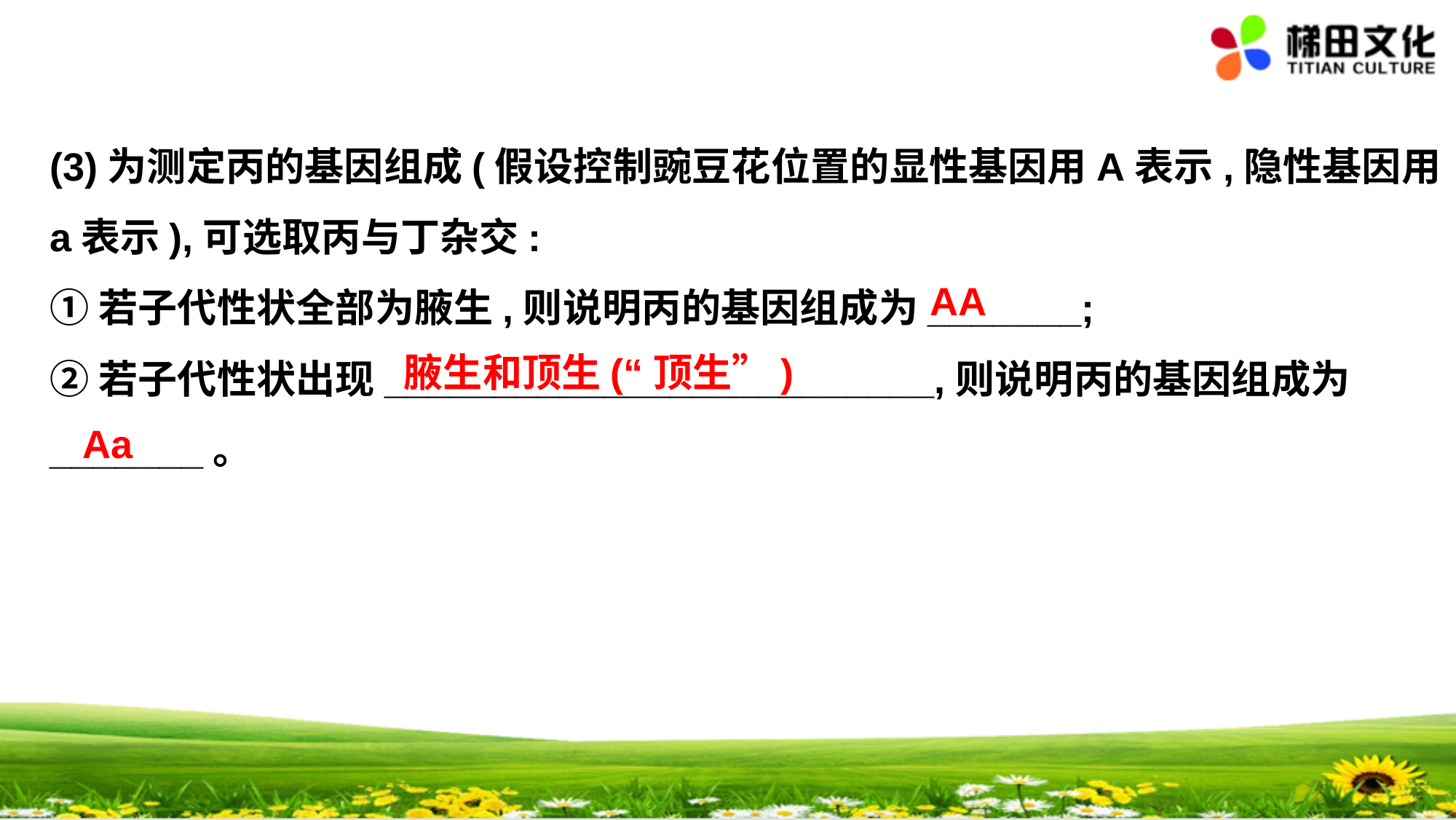

(3)为测定丙的基因组成(假设控制豌豆花位置的显性基因用A表示,隐性基因用
a表示),可选取丙与丁杂交:
①若子代性状全部为腋生,则说明丙的基因组成为_______;
②若子代性状出现_________________________,则说明丙的基因组成为
_______。
　AA
　腋生和顶生(“顶生”)
　Aa